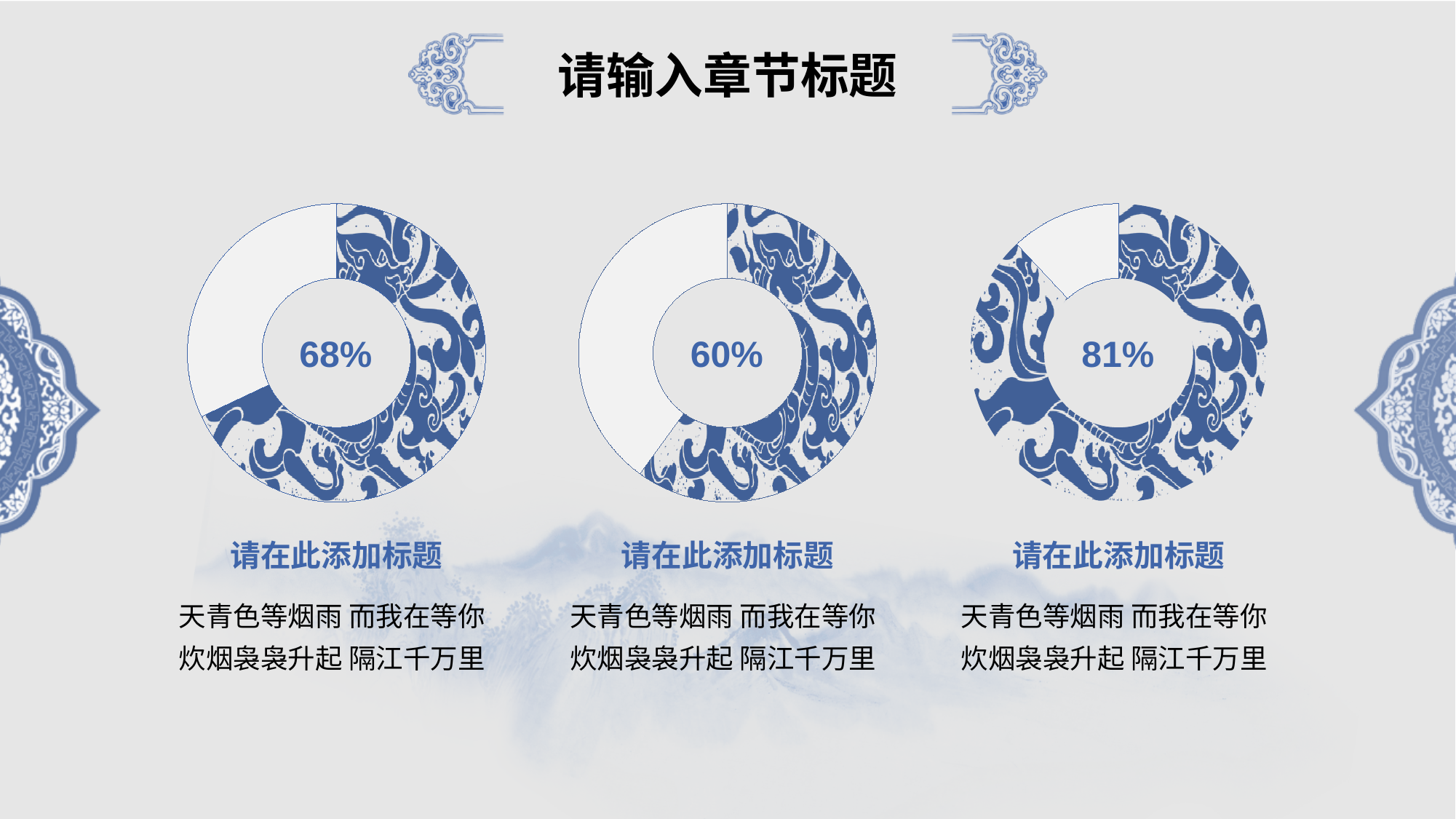

#3F65A9
请输入章节标题

### Chart

| Category | 销售占比 |
|---|---|
| 第一季度 | 0.68 |
| 第二季度 | 0.32 |

### Chart

| Category | 销售占比 |
|---|---|
| 第一季度 | 0.6 |
| 第二季度 | 0.4 |

### Chart

| Category | 销售占比 |
|---|---|
| 第一季度 | 0.81 |
| 第二季度 | 0.11 |
68%
60%
81%
请在此添加标题
请在此添加标题
请在此添加标题
天青色等烟雨 而我在等你
炊烟袅袅升起 隔江千万里
天青色等烟雨 而我在等你
炊烟袅袅升起 隔江千万里
天青色等烟雨 而我在等你
炊烟袅袅升起 隔江千万里